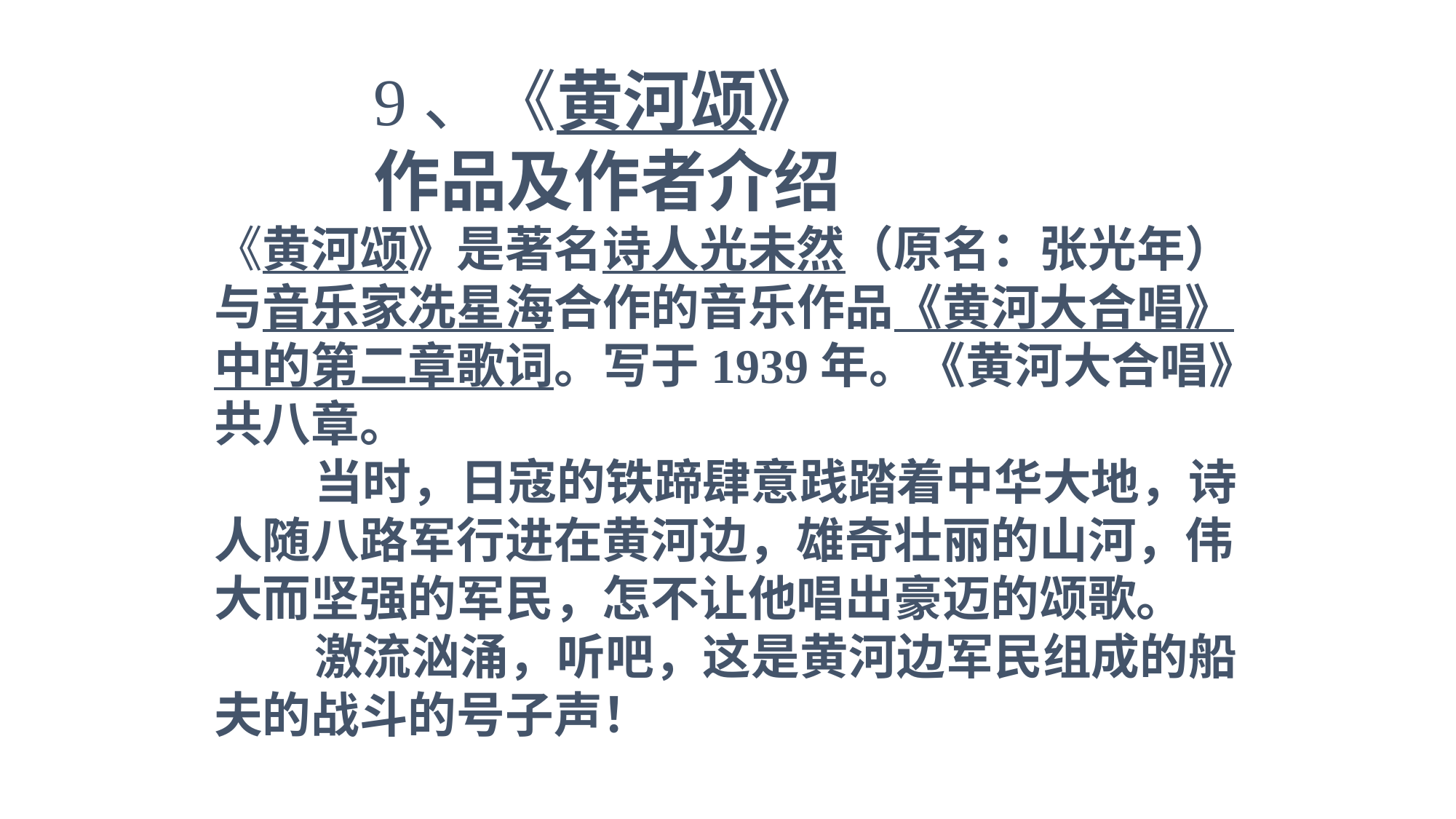

9、《黄河颂》
作品及作者介绍

《黄河颂》是著名诗人光未然（原名：张光年）与音乐家冼星海合作的音乐作品《黄河大合唱》中的第二章歌词。写于1939年。《黄河大合唱》共八章。
        当时，日寇的铁蹄肆意践踏着中华大地，诗人随八路军行进在黄河边，雄奇壮丽的山河，伟大而坚强的军民，怎不让他唱出豪迈的颂歌。
        激流汹涌，听吧，这是黄河边军民组成的船夫的战斗的号子声！